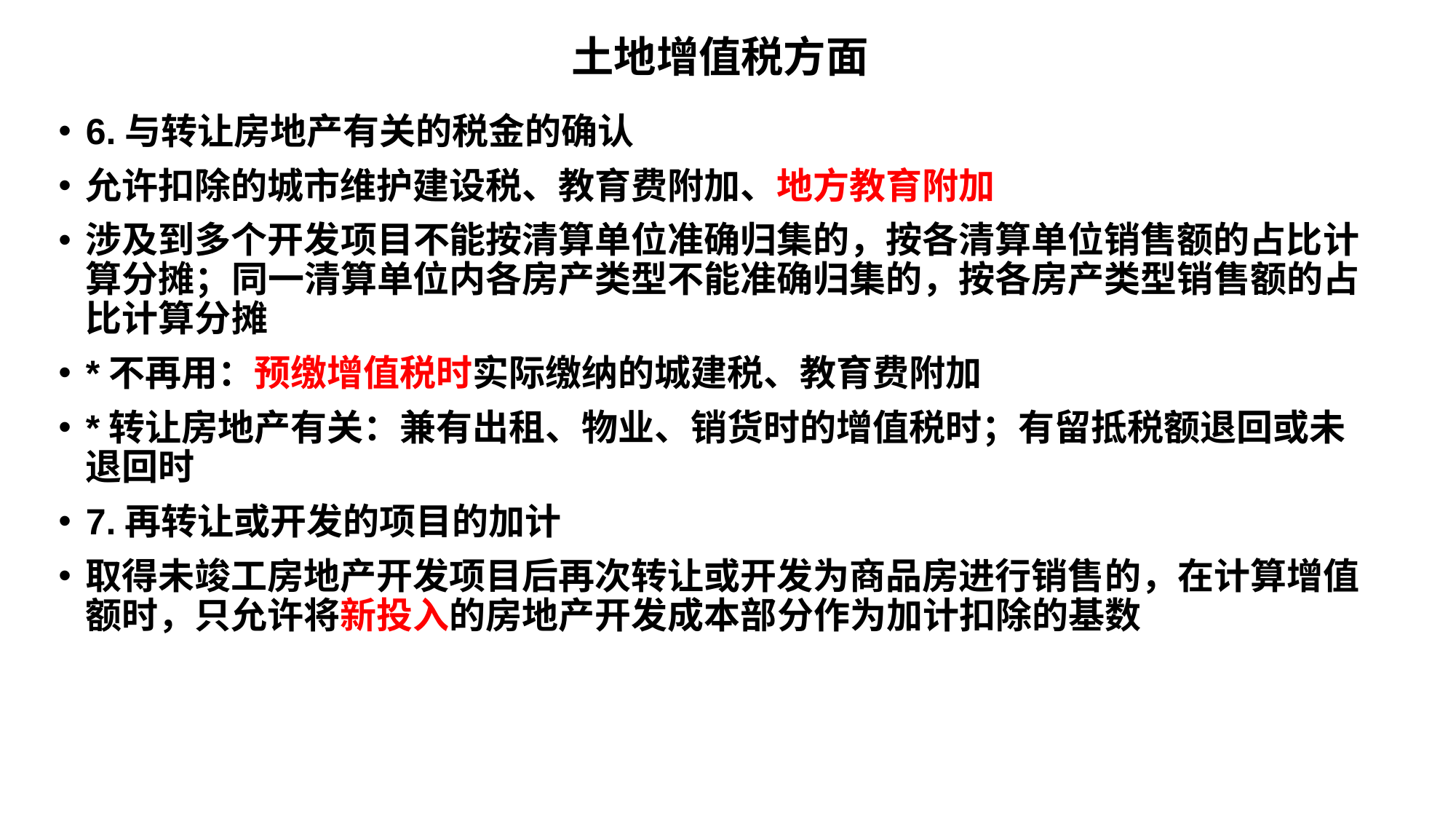

# 土地增值税方面
6.与转让房地产有关的税金的确认
允许扣除的城市维护建设税、教育费附加、地方教育附加
涉及到多个开发项目不能按清算单位准确归集的，按各清算单位销售额的占比计算分摊；同一清算单位内各房产类型不能准确归集的，按各房产类型销售额的占比计算分摊
*不再用：预缴增值税时实际缴纳的城建税、教育费附加
*转让房地产有关：兼有出租、物业、销货时的增值税时；有留抵税额退回或未退回时
7.再转让或开发的项目的加计
取得未竣工房地产开发项目后再次转让或开发为商品房进行销售的，在计算增值额时，只允许将新投入的房地产开发成本部分作为加计扣除的基数